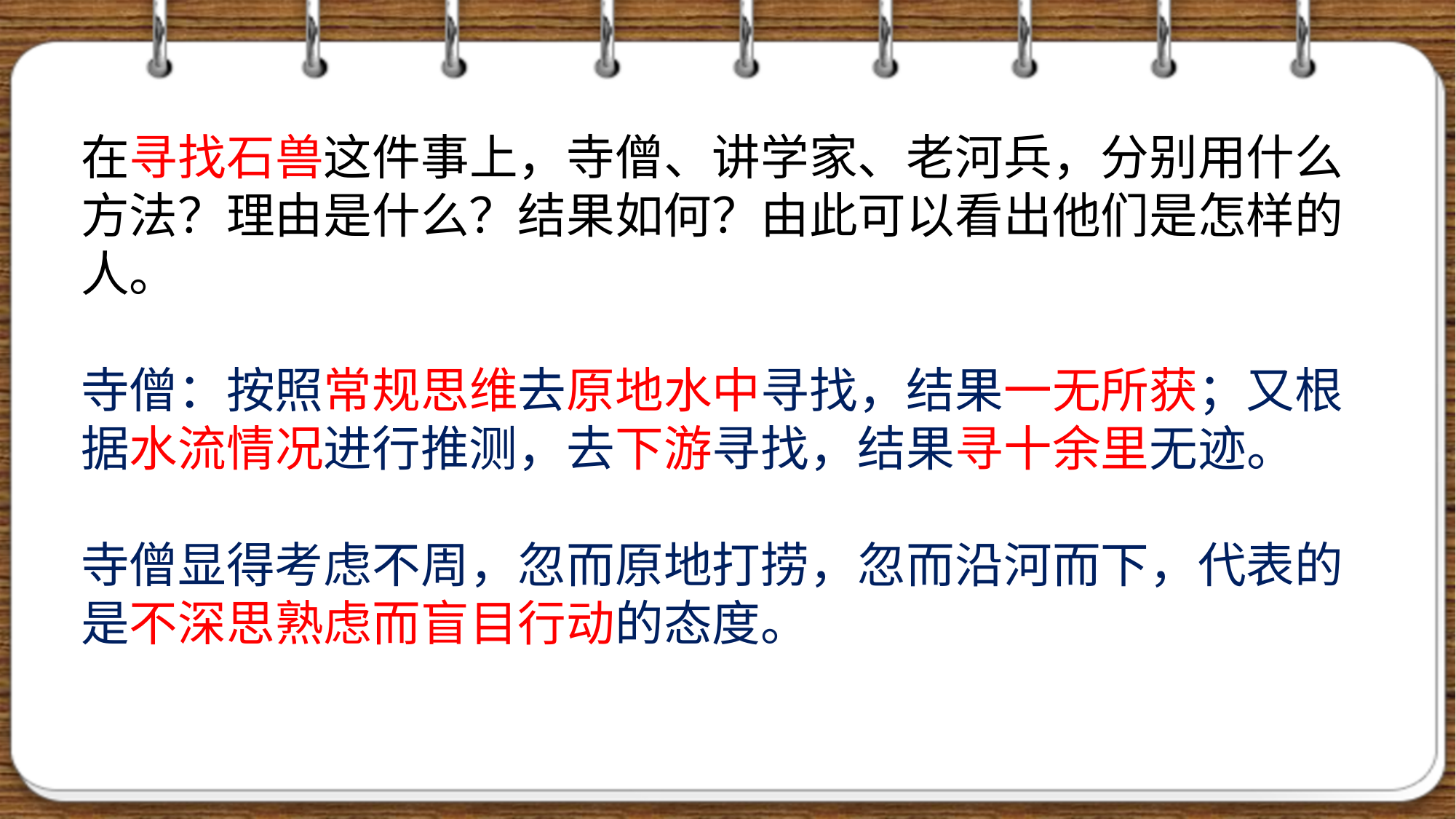

在寻找石兽这件事上，寺僧、讲学家、老河兵，分别用什么方法？理由是什么？结果如何？由此可以看出他们是怎样的人。

寺僧：按照常规思维去原地水中寻找，结果一无所获；又根据水流情况进行推测，去下游寻找，结果寻十余里无迹。

寺僧显得考虑不周，忽而原地打捞，忽而沿河而下，代表的是不深思熟虑而盲目行动的态度。